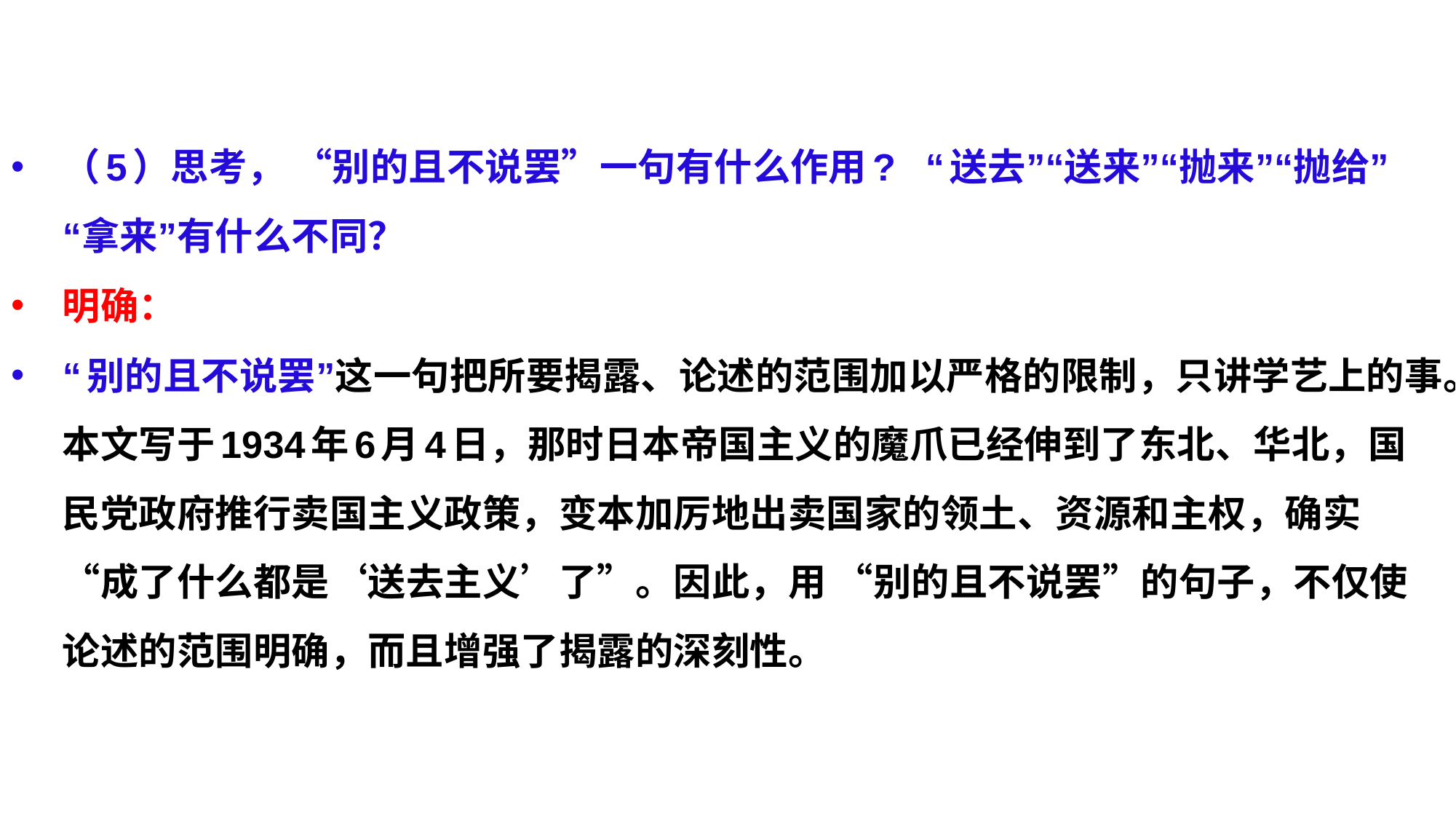

（5）思考， “别的且不说罢”一句有什么作用?  “送去”“送来”“抛来”“抛给”“拿来”有什么不同？
明确：
“别的且不说罢”这一句把所要揭露、论述的范围加以严格的限制，只讲学艺上的事。本文写于1934年6月4日，那时日本帝国主义的魔爪已经伸到了东北、华北，国民党政府推行卖国主义政策，变本加厉地出卖国家的领土、资源和主权，确实 “成了什么都是‘送去主义’了”。因此，用 “别的且不说罢”的句子，不仅使论述的范围明确，而且增强了揭露的深刻性。